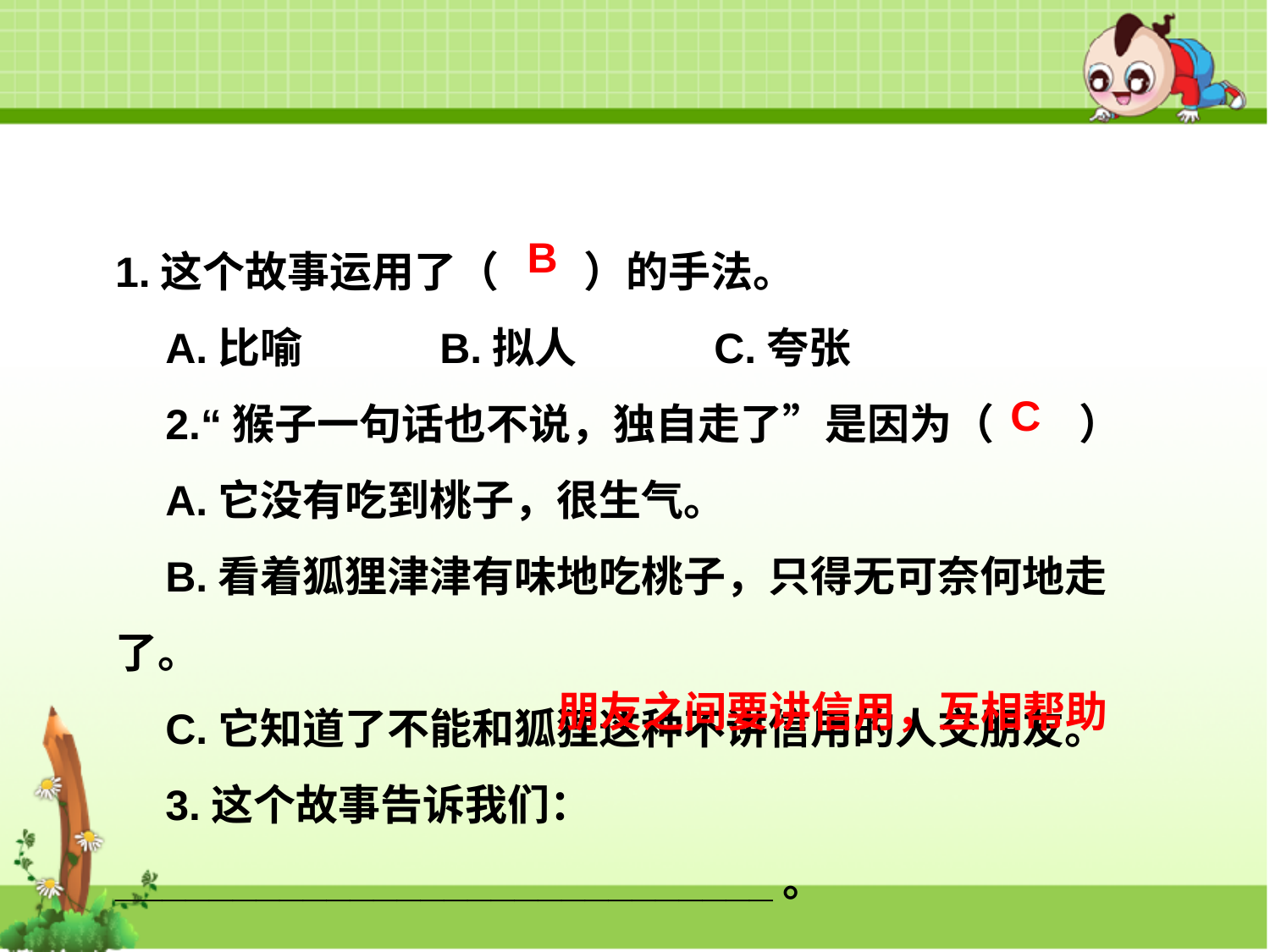

1.这个故事运用了（　　）的手法。
A.比喻　　　B.拟人　　　C.夸张
2.“猴子一句话也不说，独自走了”是因为（　　）
A.它没有吃到桃子，很生气。
B.看着狐狸津津有味地吃桃子，只得无可奈何地走了。
C.它知道了不能和狐狸这种不讲信用的人交朋友。
3.这个故事告诉我们：____________________________。
B
C
朋友之间要讲信用，互相帮助